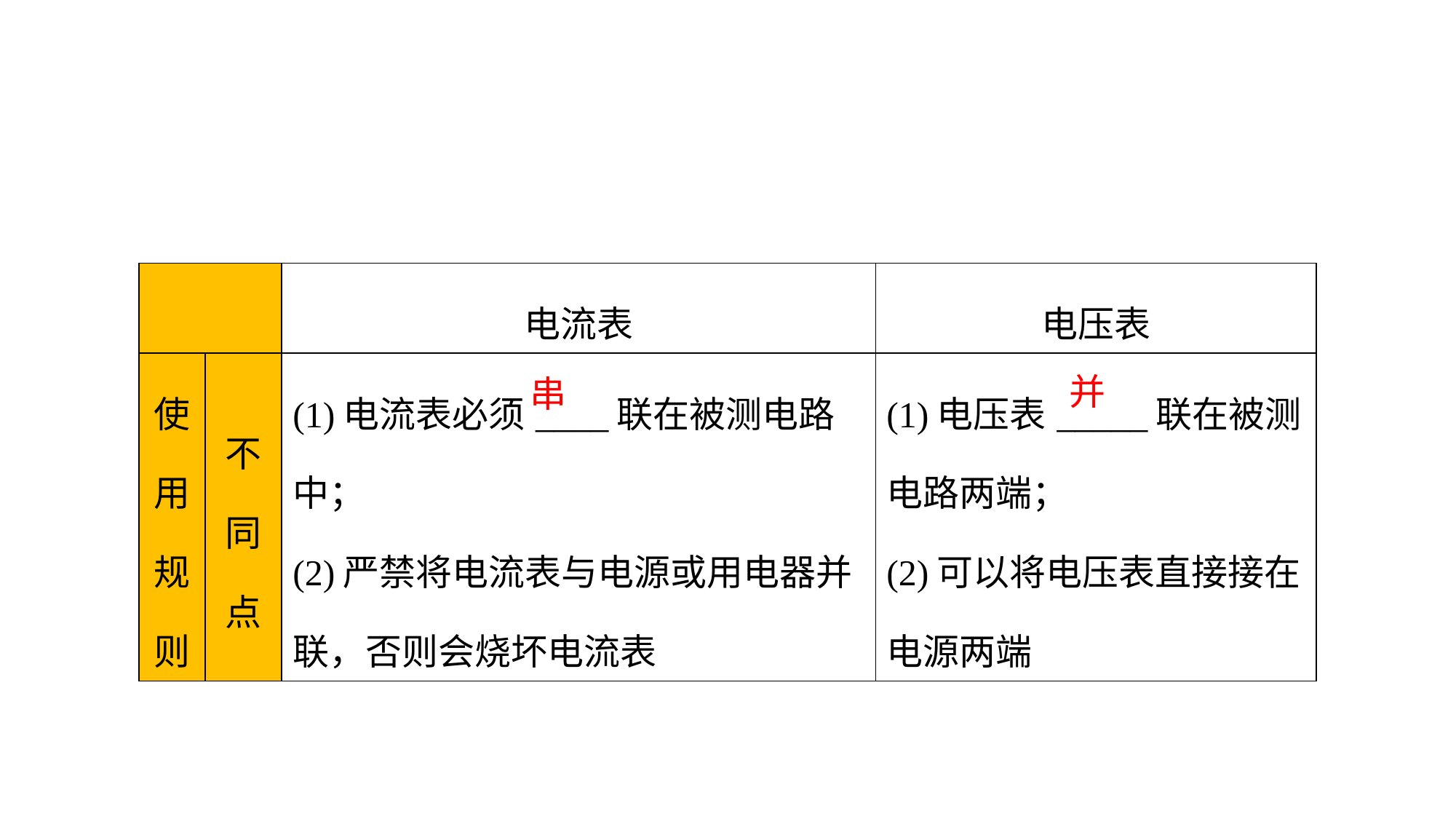

|  |  | 电流表 | 电压表 |
| --- | --- | --- | --- |
| 使 用 规 则 | 不同点 | (1)电流表必须\_\_\_\_联在被测电路中； (2)严禁将电流表与电源或用电器并联，否则会烧坏电流表 | (1)电压表\_\_\_\_\_联在被测电路两端； (2)可以将电压表直接接在电源两端 |
并
串